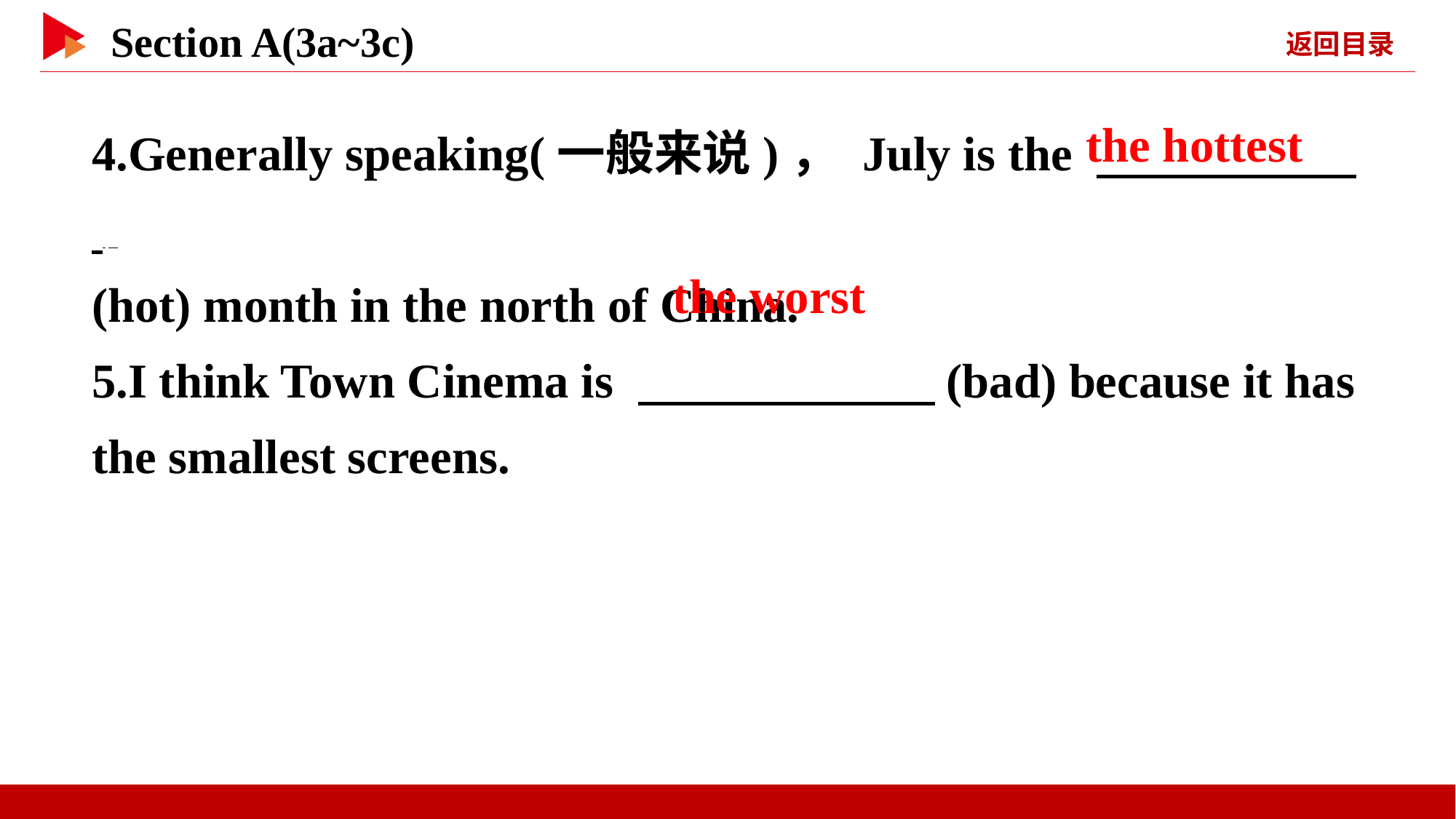

4.Generally speaking(一般来说)， July is the 　                      _
(hot) month in the north of China.
5.I think Town Cinema is 　                  　(bad) because it has the smallest screens.
the hottest
the worst